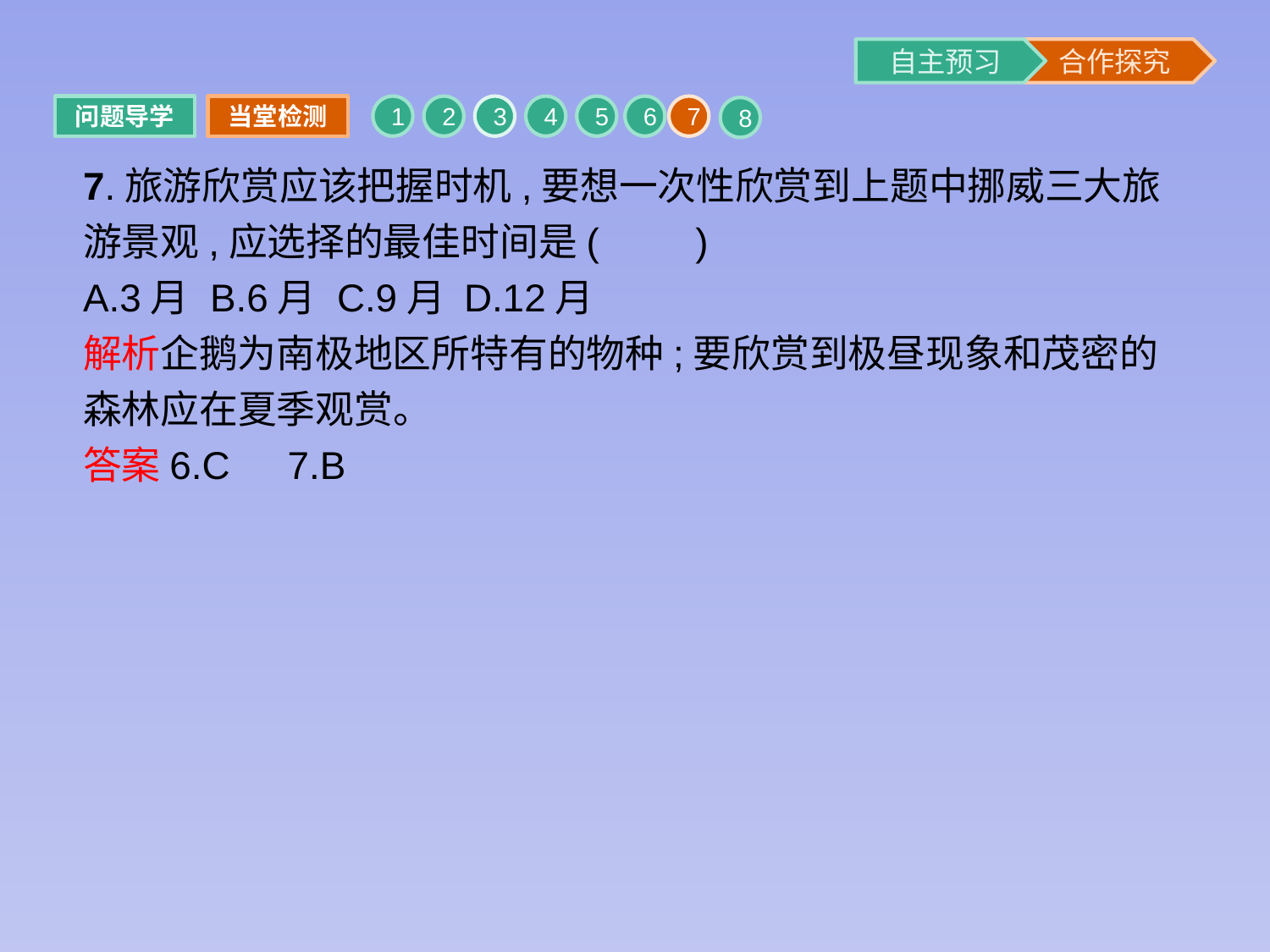

问题导学
当堂检测
1
2
3
4
5
6
7
8
7.旅游欣赏应该把握时机,要想一次性欣赏到上题中挪威三大旅游景观,应选择的最佳时间是(　　)
A.3月	B.6月	C.9月	D.12月
解析企鹅为南极地区所特有的物种;要欣赏到极昼现象和茂密的森林应在夏季观赏。
答案6.C　7.B